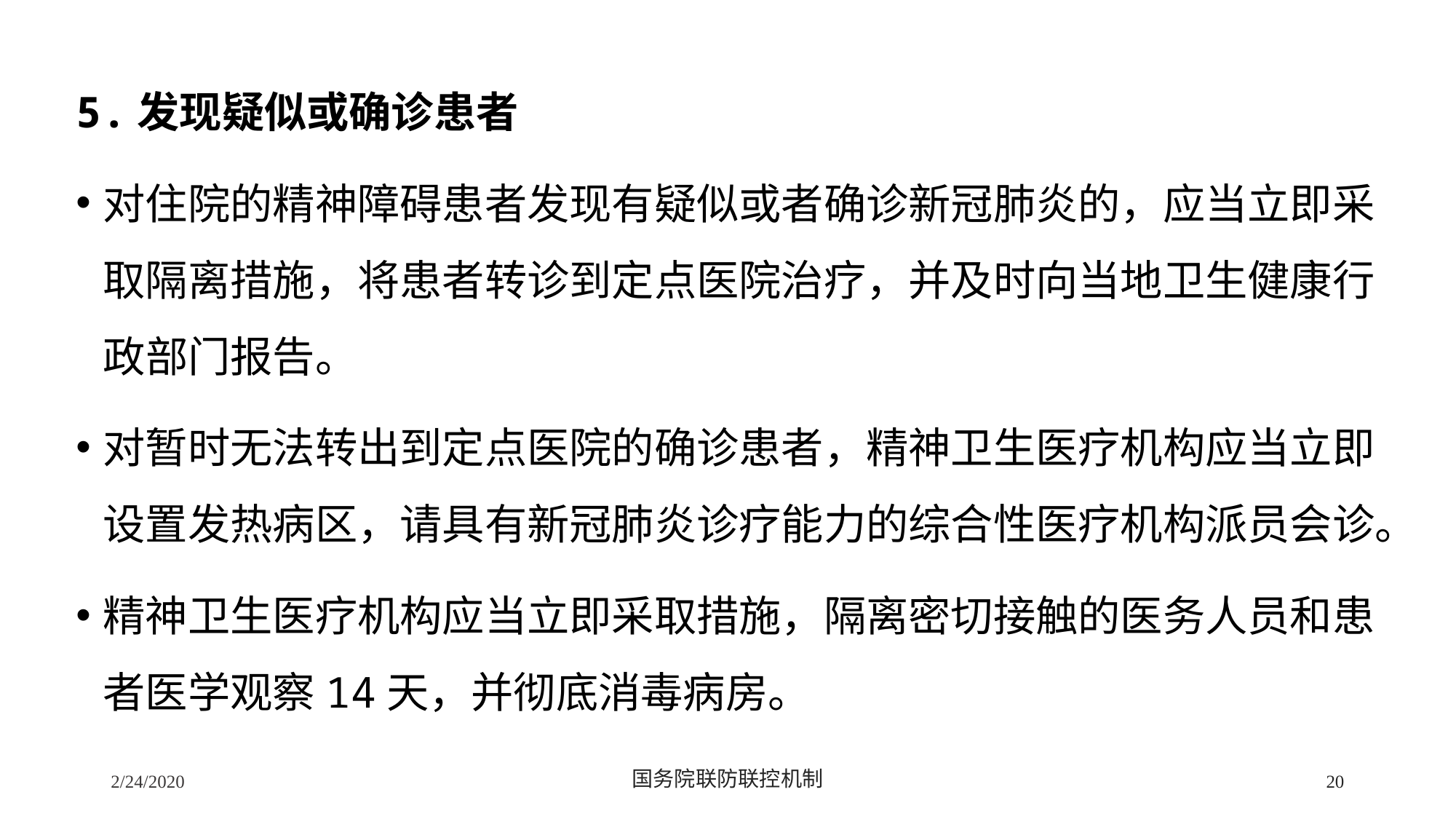

5.发现疑似或确诊患者
对住院的精神障碍患者发现有疑似或者确诊新冠肺炎的，应当立即采取隔离措施，将患者转诊到定点医院治疗，并及时向当地卫生健康行政部门报告。
对暂时无法转出到定点医院的确诊患者，精神卫生医疗机构应当立即设置发热病区，请具有新冠肺炎诊疗能力的综合性医疗机构派员会诊。
精神卫生医疗机构应当立即采取措施，隔离密切接触的医务人员和患者医学观察14天，并彻底消毒病房。
2/24/2020
国务院联防联控机制
20